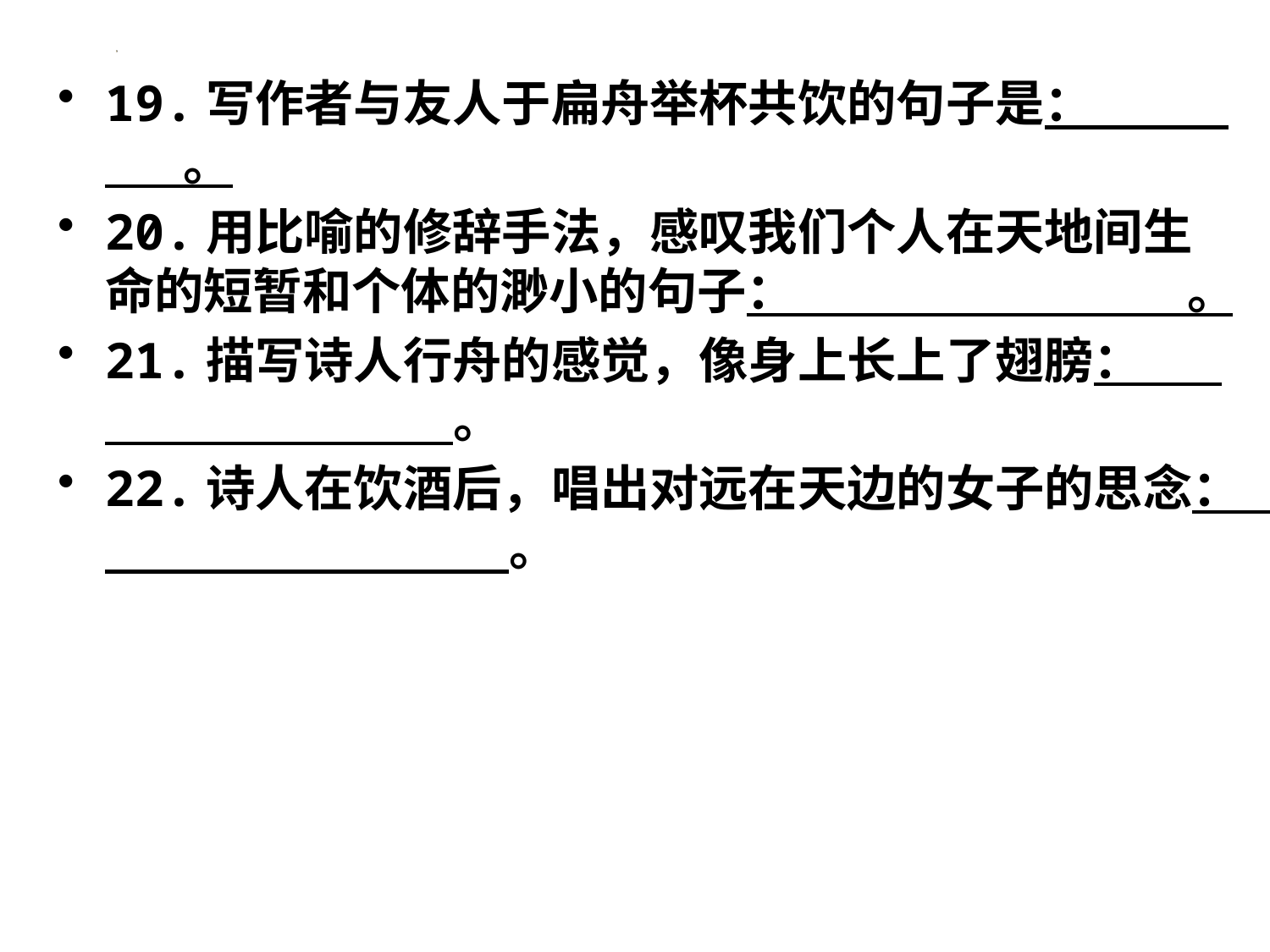

#
19.写作者与友人于扁舟举杯共饮的句子是：                    。
20.用比喻的修辞手法，感叹我们个人在天地间生命的短暂和个体的渺小的句子：                                   。
21.描写诗人行舟的感觉，像身上长上了翅膀：                                       。
22.诗人在饮酒后，唱出对远在天边的女子的思念：                                    。